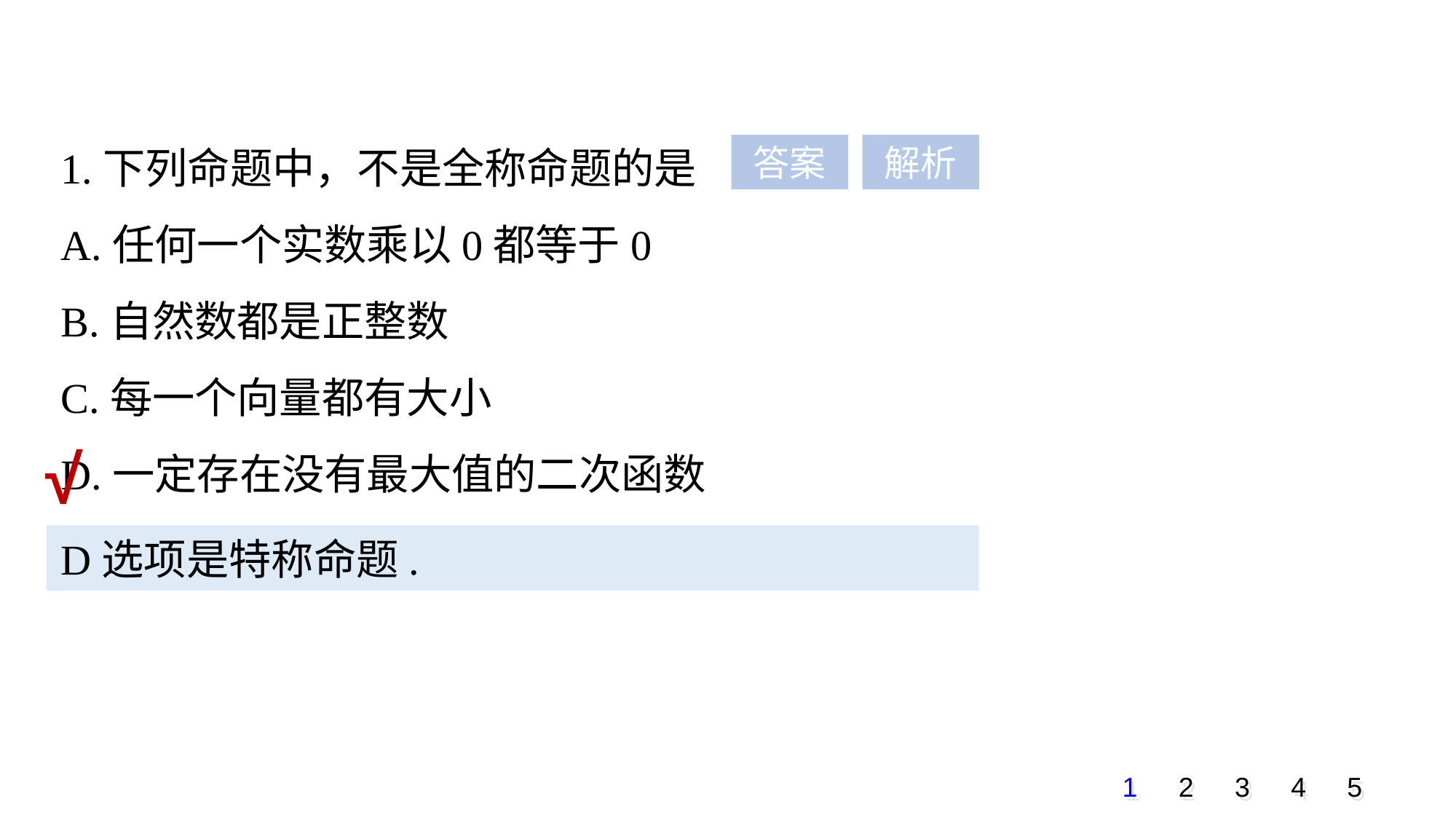

1.下列命题中，不是全称命题的是
A.任何一个实数乘以0都等于0
B.自然数都是正整数
C.每一个向量都有大小
D.一定存在没有最大值的二次函数
答案
解析
√
D选项是特称命题.
1
2
3
4
5